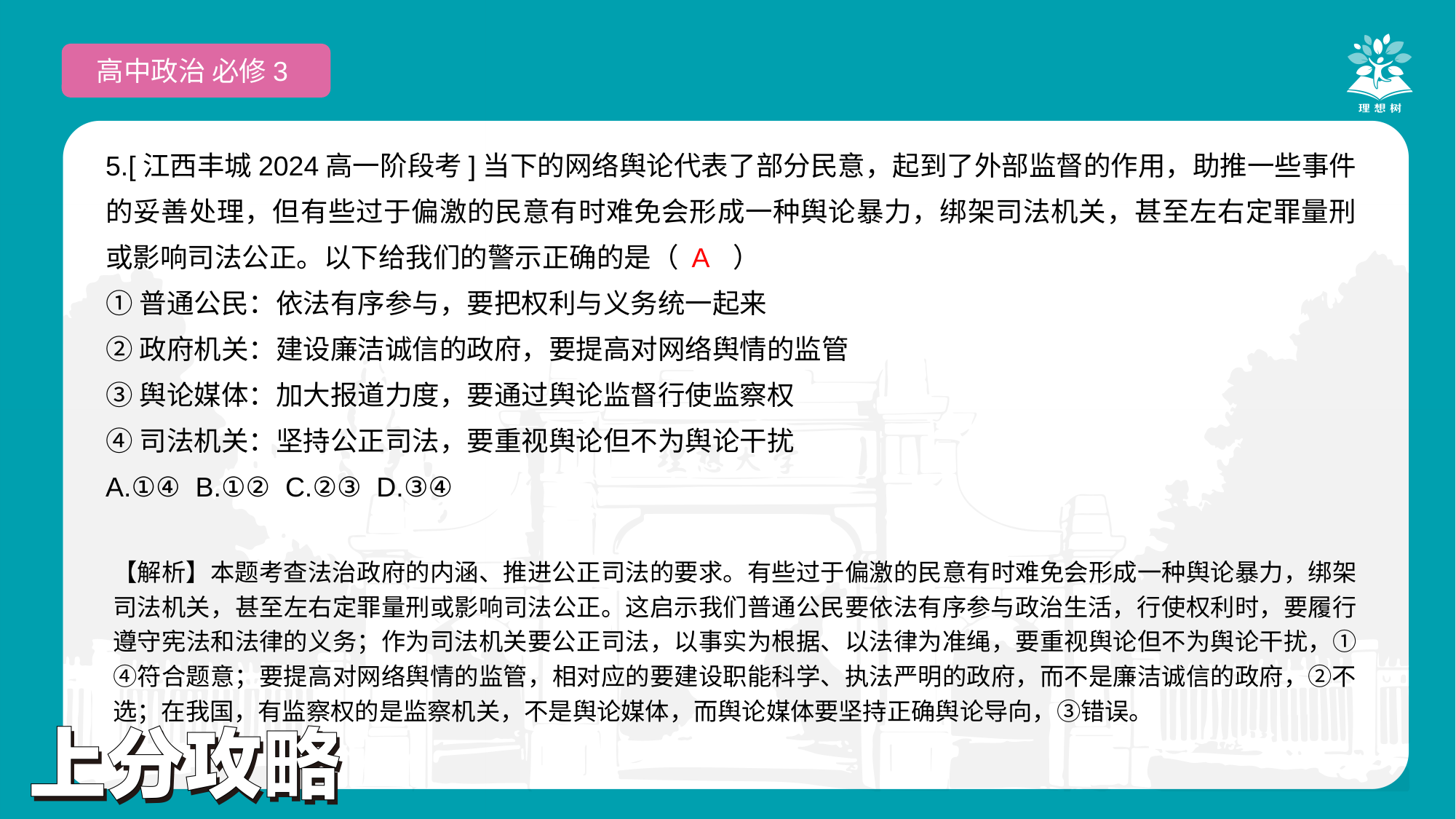

高中政治 必修3
5.[江西丰城2024高一阶段考]当下的网络舆论代表了部分民意，起到了外部监督的作用，助推一些事件的妥善处理，但有些过于偏激的民意有时难免会形成一种舆论暴力，绑架司法机关，甚至左右定罪量刑或影响司法公正。以下给我们的警示正确的是（　　）
①普通公民：依法有序参与，要把权利与义务统一起来
②政府机关：建设廉洁诚信的政府，要提高对网络舆情的监管
③舆论媒体：加大报道力度，要通过舆论监督行使监察权
④司法机关：坚持公正司法，要重视舆论但不为舆论干扰
A.①④  B.①②  C.②③  D.③④
 A
【解析】本题考查法治政府的内涵、推进公正司法的要求。有些过于偏激的民意有时难免会形成一种舆论暴力，绑架司法机关，甚至左右定罪量刑或影响司法公正。这启示我们普通公民要依法有序参与政治生活，行使权利时，要履行遵守宪法和法律的义务；作为司法机关要公正司法，以事实为根据、以法律为准绳，要重视舆论但不为舆论干扰，①④符合题意；要提高对网络舆情的监管，相对应的要建设职能科学、执法严明的政府，而不是廉洁诚信的政府，②不选；在我国，有监察权的是监察机关，不是舆论媒体，而舆论媒体要坚持正确舆论导向，③错误。